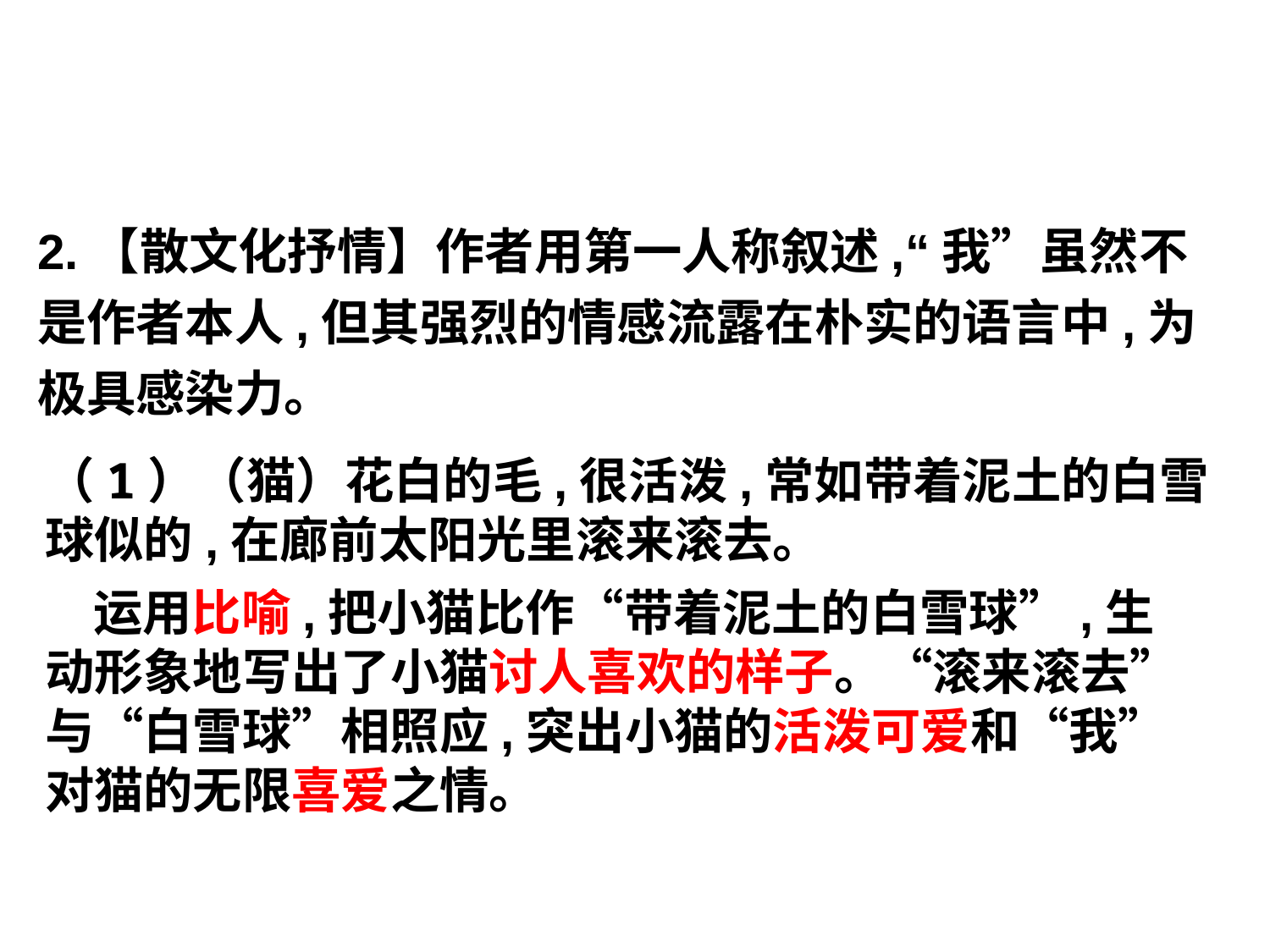

2.【散文化抒情】作者用第一人称叙述,“我”虽然不是作者本人,但其强烈的情感流露在朴实的语言中,为极具感染力。
（1）（猫）花白的毛,很活泼,常如带着泥土的白雪球似的,在廊前太阳光里滚来滚去。
    运用比喻,把小猫比作“带着泥土的白雪球”,生动形象地写出了小猫讨人喜欢的样子。“滚来滚去”与“白雪球”相照应,突出小猫的活泼可爱和“我”对猫的无限喜爱之情。